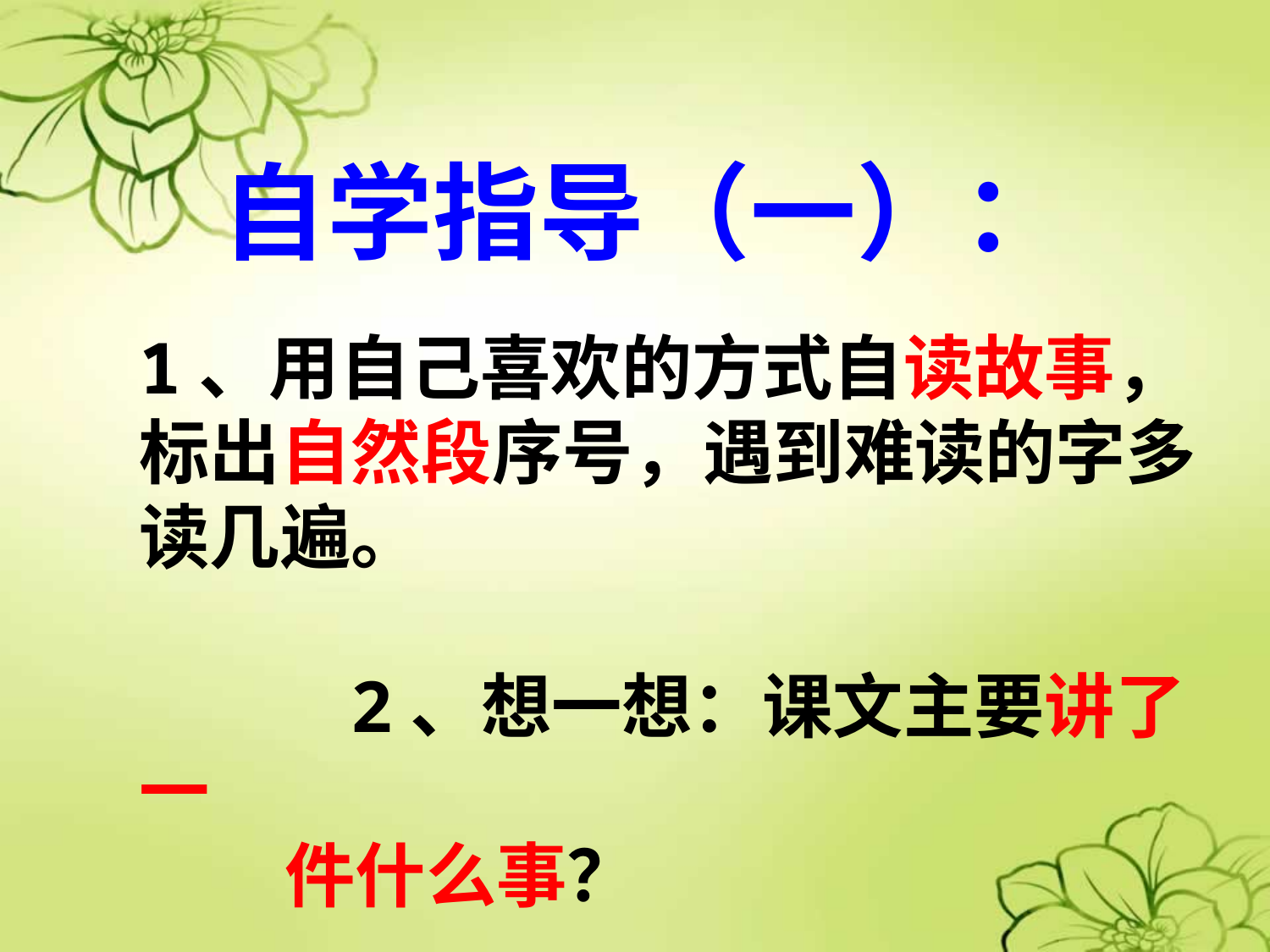

1、用自己喜欢的方式自读故事，标出自然段序号，遇到难读的字多读几遍。

     2、想一想：课文主要讲了一
        件什么事？
自学指导（一）：